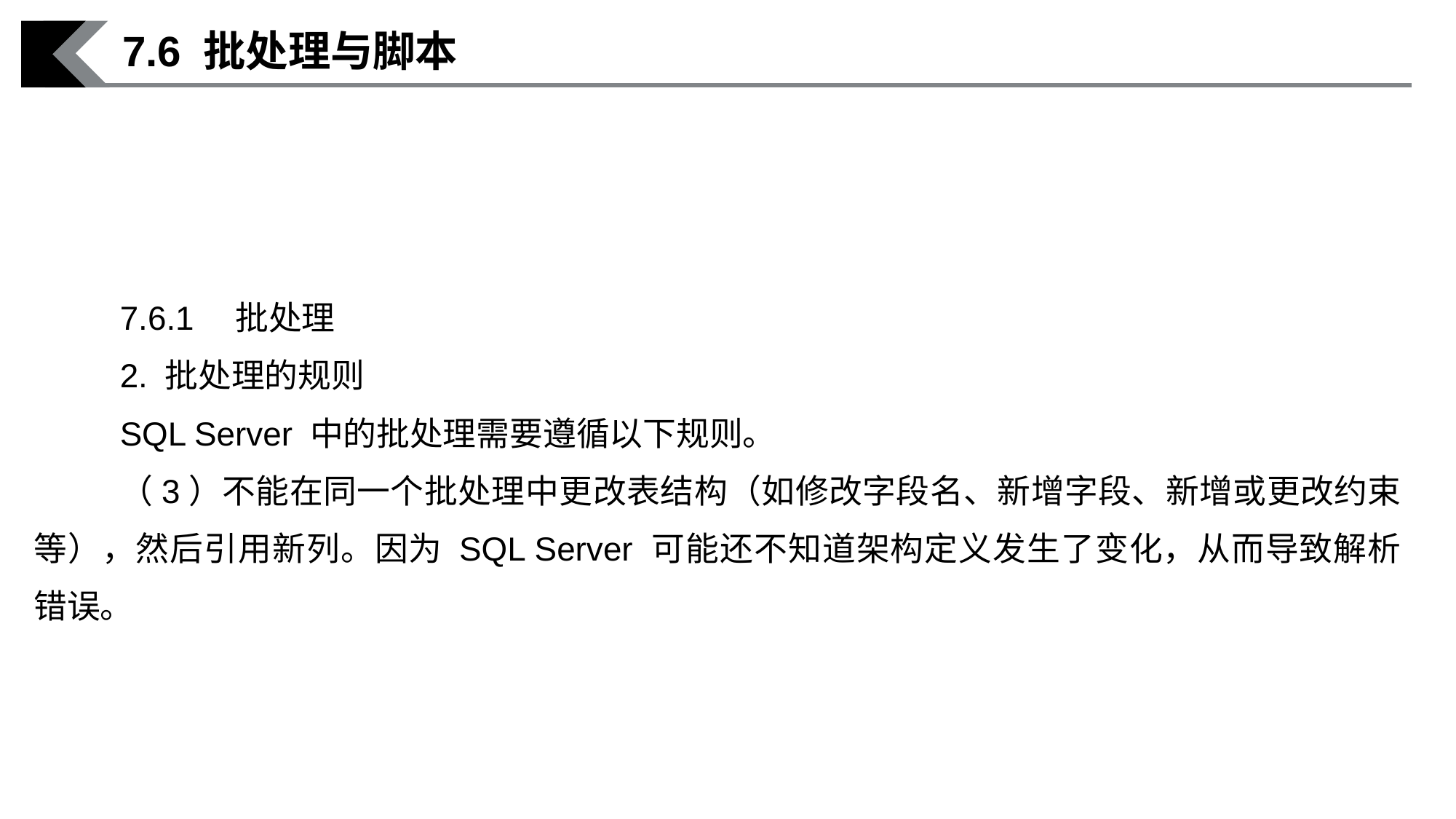

7.6 批处理与脚本
7.6.1　批处理
2. 批处理的规则
SQL Server 中的批处理需要遵循以下规则。
（3）不能在同一个批处理中更改表结构（如修改字段名、新增字段、新增或更改约束等），然后引用新列。因为 SQL Server 可能还不知道架构定义发生了变化，从而导致解析错误。